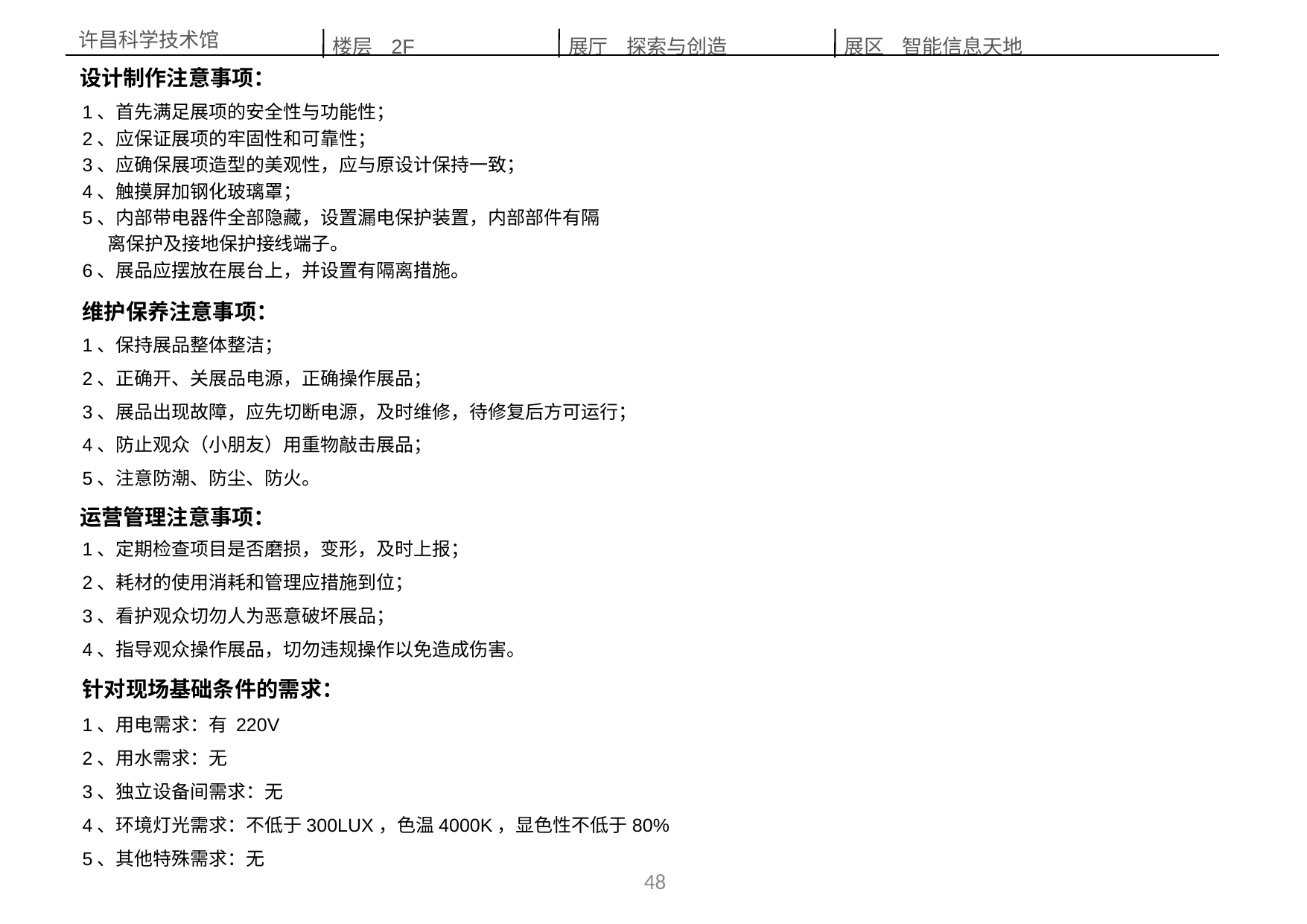

楼层   2F
展区    智能信息天地
展厅    探索与创造
许昌科学技术馆

设计制作注意事项：
1、首先满足展项的安全性与功能性；
2、应保证展项的牢固性和可靠性；
3、应确保展项造型的美观性，应与原设计保持一致；
4、触摸屏加钢化玻璃罩；
5、内部带电器件全部隐藏，设置漏电保护装置，内部部件有隔
     离保护及接地保护接线端子。
6、展品应摆放在展台上，并设置有隔离措施。
维护保养注意事项：
1、保持展品整体整洁；
2、正确开、关展品电源，正确操作展品；
3、展品出现故障，应先切断电源，及时维修，待修复后方可运行；
4、防止观众（小朋友）用重物敲击展品；
5、注意防潮、防尘、防火。
运营管理注意事项：
1、定期检查项目是否磨损，变形，及时上报；
2、耗材的使用消耗和管理应措施到位；
3、看护观众切勿人为恶意破坏展品；
4、指导观众操作展品，切勿违规操作以免造成伤害。
针对现场基础条件的需求：
1、用电需求：有 220V
2、用水需求：无
3、独立设备间需求：无
4、环境灯光需求：不低于300LUX，色温4000K，显色性不低于80%
5、其他特殊需求：无
48